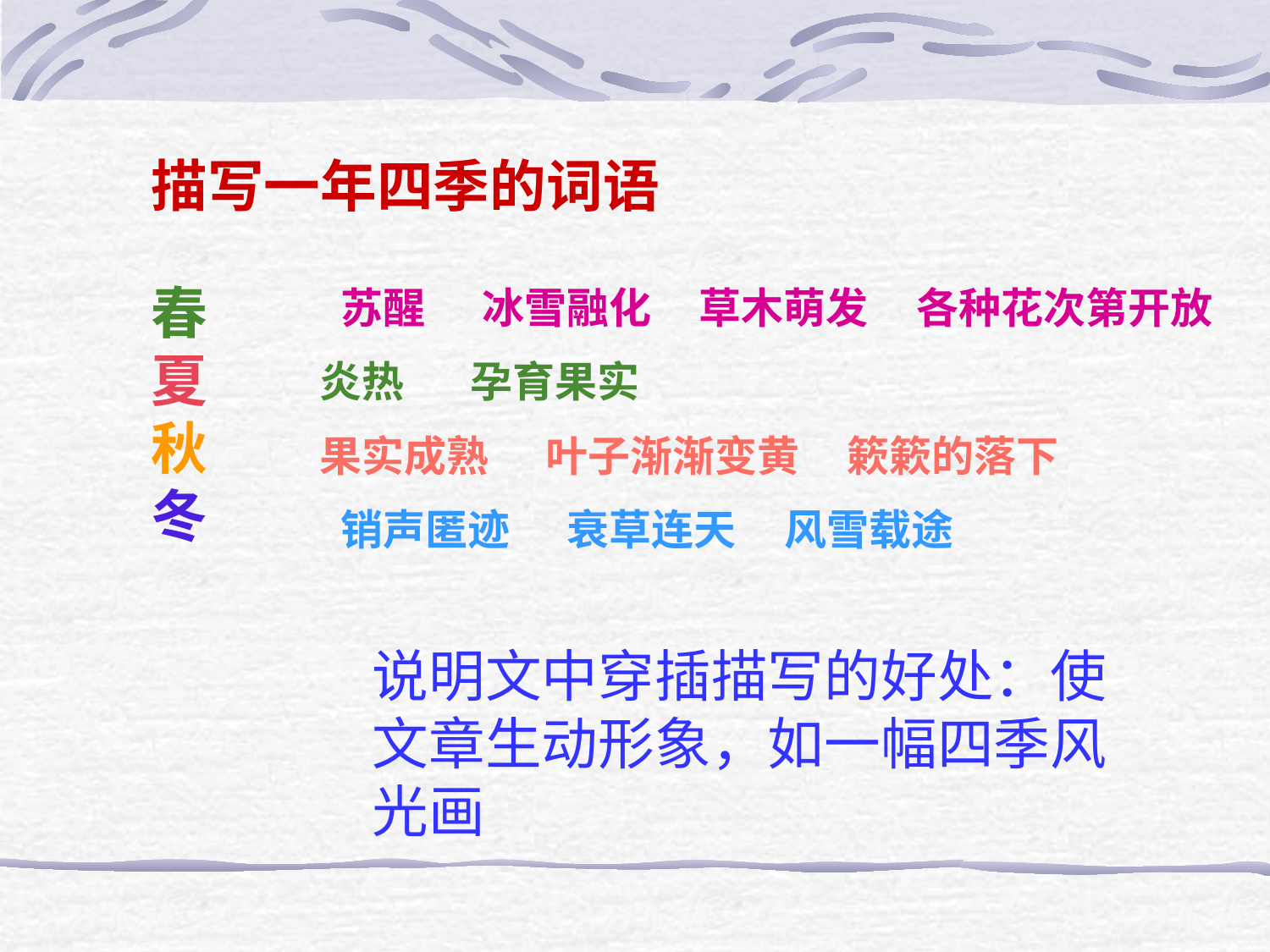

描写一年四季的词语

春
夏
秋
冬
苏醒      冰雪融化     草木萌发     各种花次第开放
炎热       孕育果实
果实成熟      叶子渐渐变黄     簌簌的落下
销声匿迹      衰草连天     风雪载途
说明文中穿插描写的好处：使文章生动形象，如一幅四季风光画